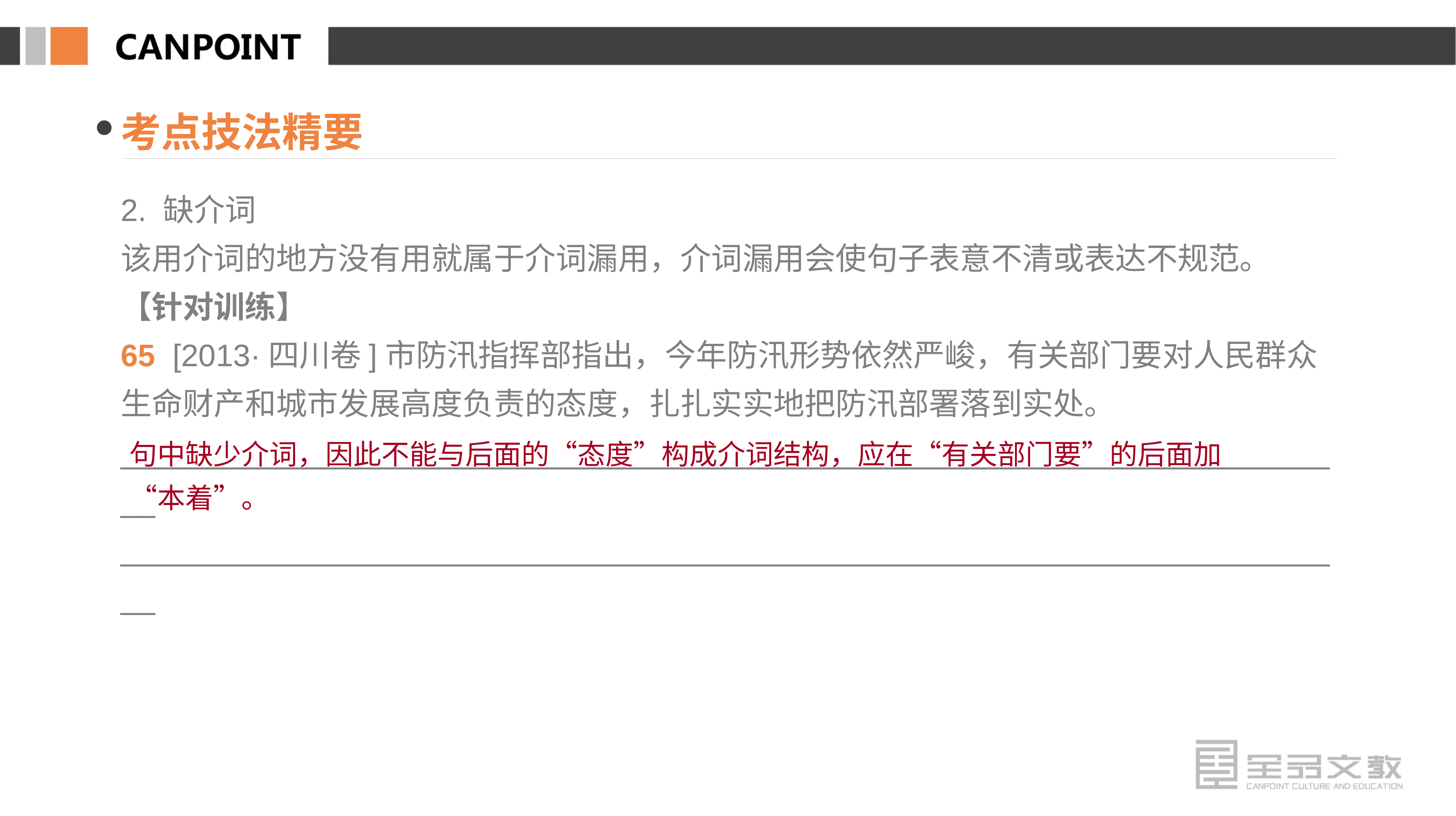

考点技法精要

2. 缺介词
该用介词的地方没有用就属于介词漏用，介词漏用会使句子表意不清或表达不规范。
【针对训练】
65  [2013·四川卷]市防汛指挥部指出，今年防汛形势依然严峻，有关部门要对人民群众生命财产和城市发展高度负责的态度，扎扎实实地把防汛部署落到实处。
________________________________________________________________________
________________________________________________________________________

句中缺少介词，因此不能与后面的“态度”构成介词结构，应在“有关部门要”的后面加“本着”。